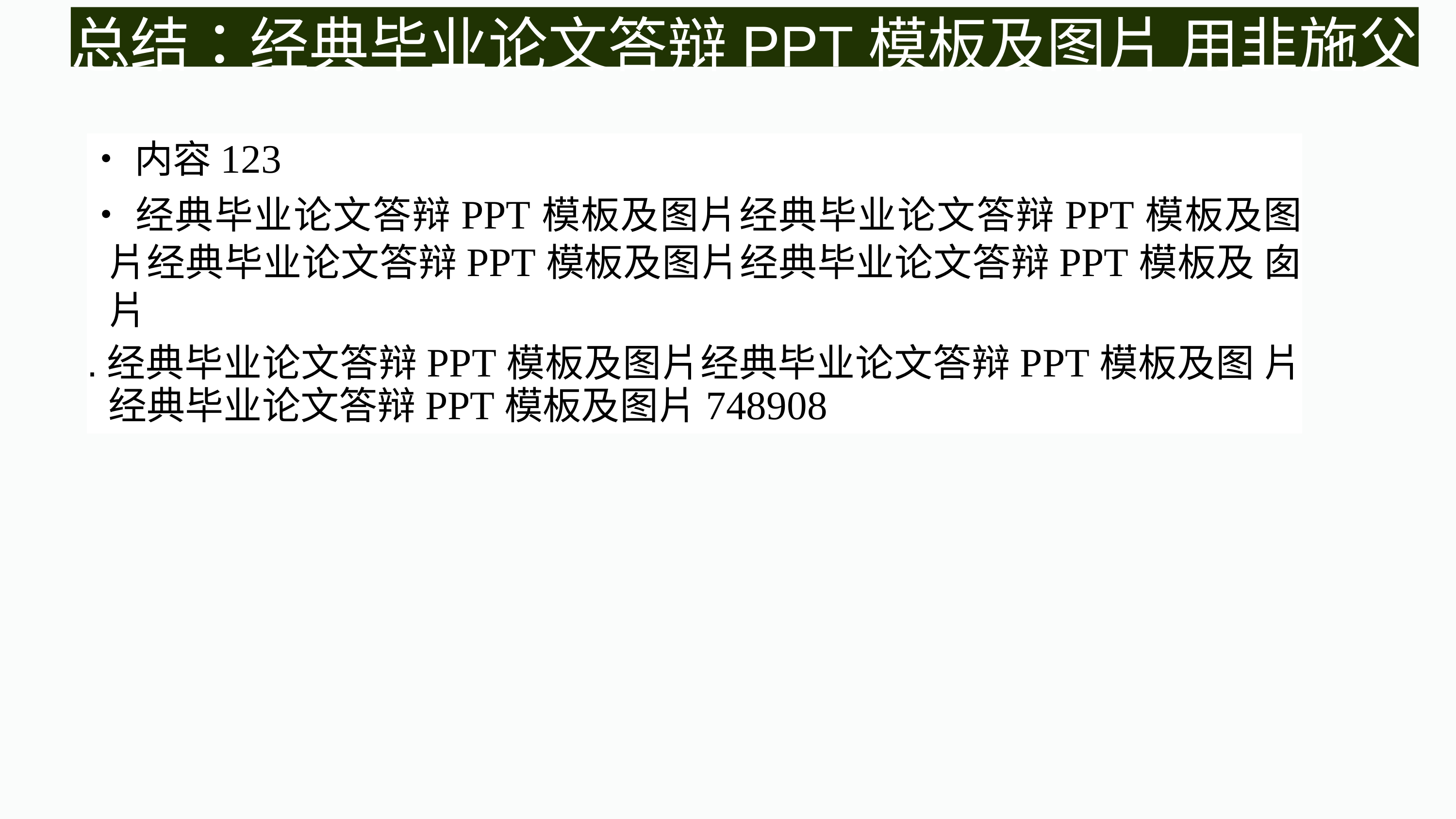

总结：经典毕业论文答辩PPT模板及图片 用韭施父
•内容123
•经典毕业论文答辩PPT模板及图片经典毕业论文答辩PPT模板及图 片经典毕业论文答辩PPT模板及图片经典毕业论文答辩PPT模板及 囱片
.经典毕业论文答辩PPT模板及图片经典毕业论文答辩PPT模板及图 片经典毕业论文答辩PPT模板及图片748908